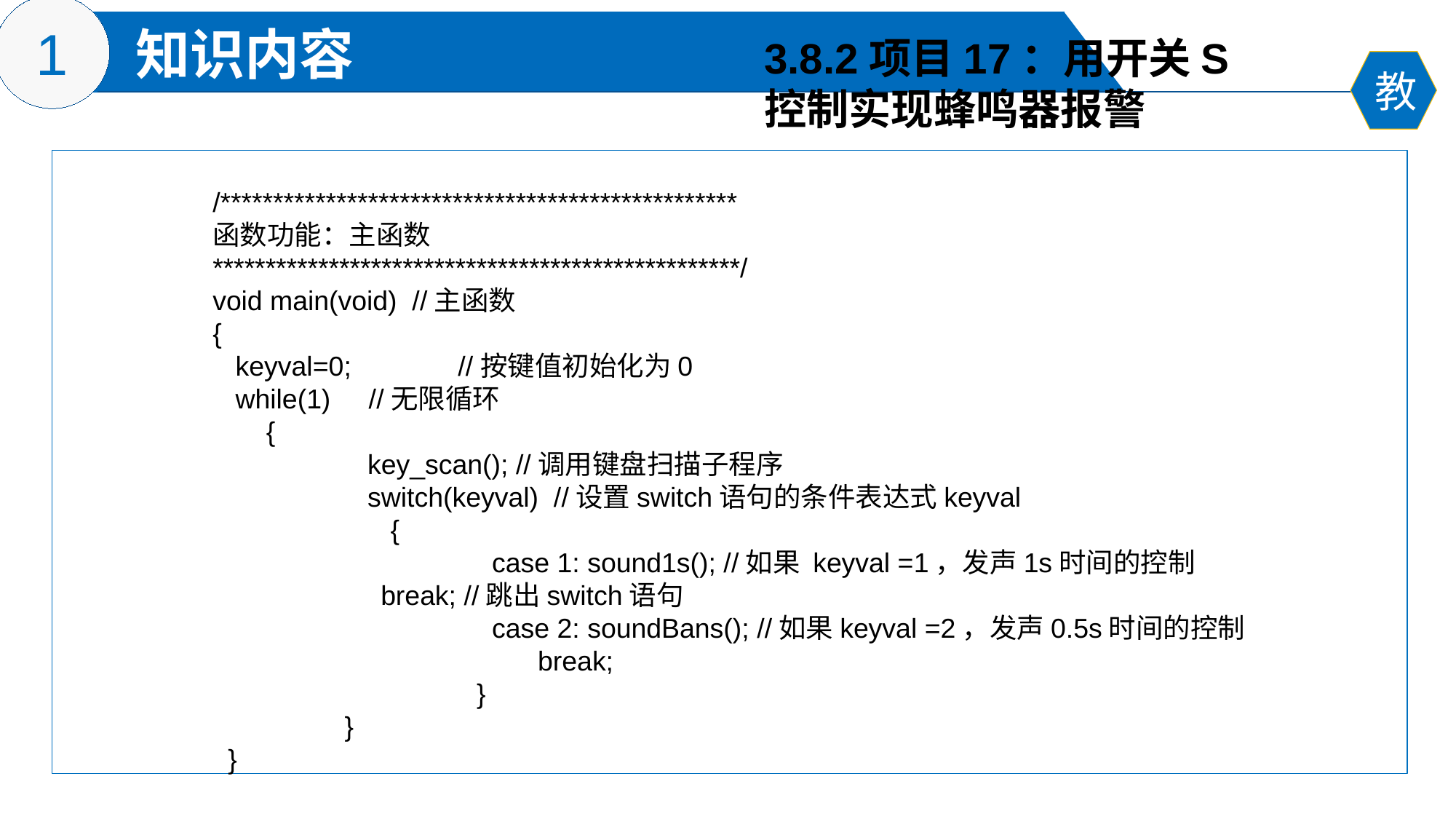

3.8.2项目17：用开关S
控制实现蜂鸣器报警
/*************************************************
函数功能：主函数
**************************************************/
void main(void)  //主函数
{
   keyval=0;              //按键值初始化为0
   while(1)     //无限循环
       {
	      key_scan(); //调用键盘扫描子程序
	      switch(keyval)  //设置switch语句的条件表达式keyval
	         {
		        case 1: sound1s(); //如果 keyval =1，发声1s时间的控制
                      break; //跳出switch语句
		        case 2: soundBans(); //如果keyval =2，发声0.5s时间的控制
		              break;
		      }
	   }
  }